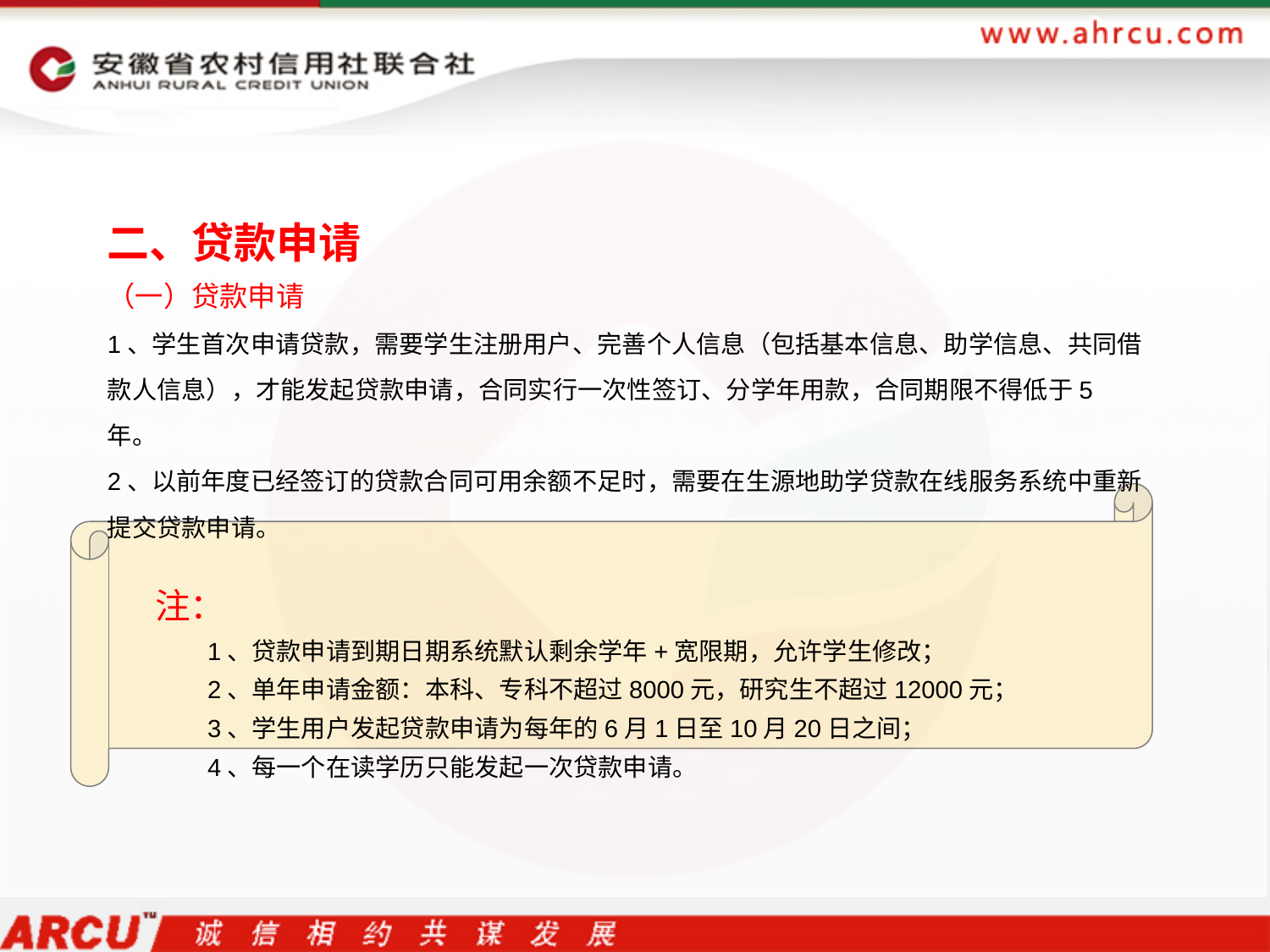

二、贷款申请
（一）贷款申请
1、学生首次申请贷款，需要学生注册用户、完善个人信息（包括基本信息、助学信息、共同借款人信息），才能发起贷款申请，合同实行一次性签订、分学年用款，合同期限不得低于5年。
2、以前年度已经签订的贷款合同可用余额不足时，需要在生源地助学贷款在线服务系统中重新提交贷款申请。

     注：
1、贷款申请到期日期系统默认剩余学年+宽限期，允许学生修改；
2、单年申请金额：本科、专科不超过8000元，研究生不超过12000元；
3、学生用户发起贷款申请为每年的6月1日至10月20日之间；
4、每一个在读学历只能发起一次贷款申请。